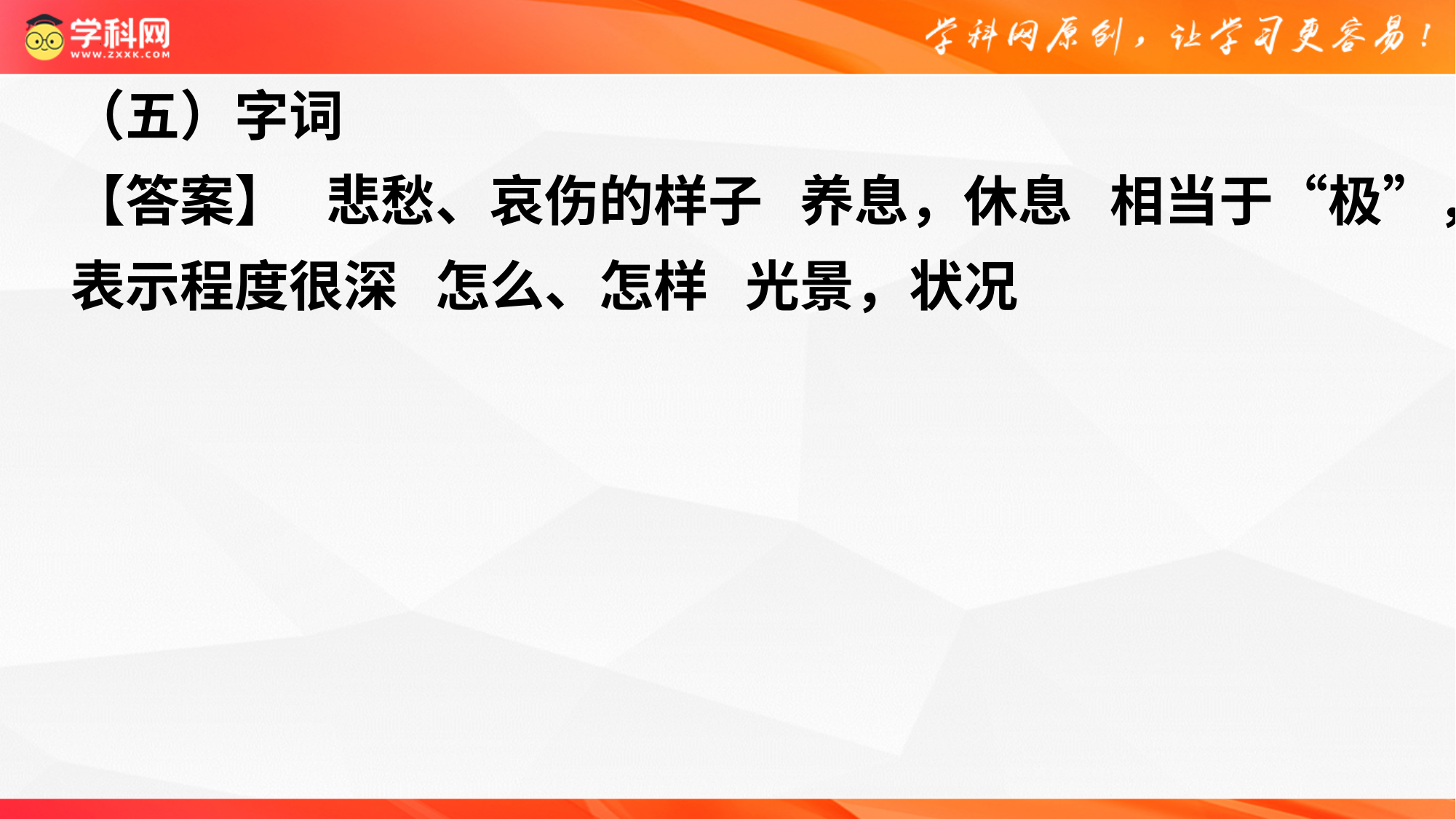

（五）字词
【答案】   悲愁、哀伤的样子   养息，休息   相当于“极”，表示程度很深   怎么、怎样   光景，状况